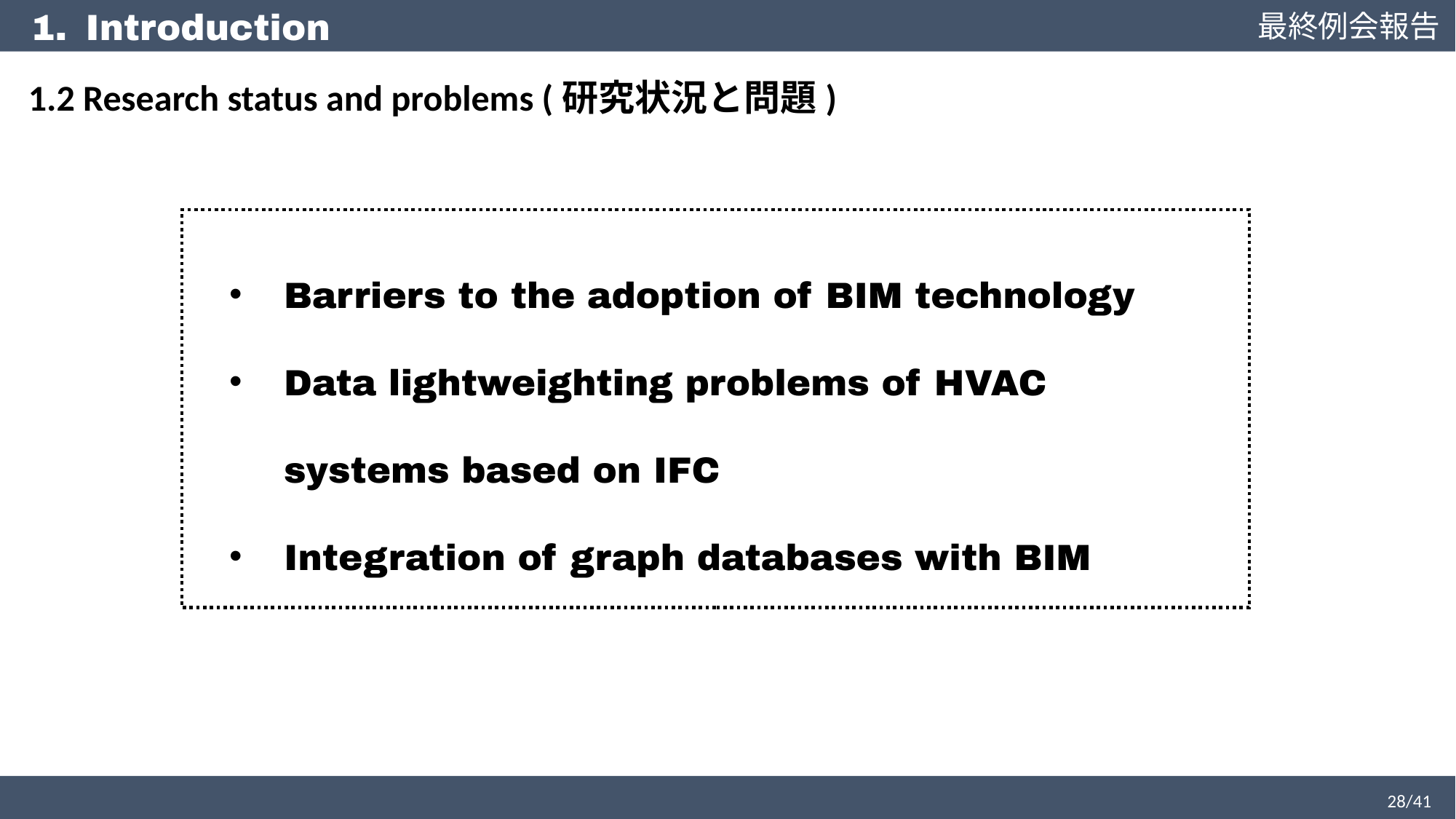

Introduction
1.2 Research status and problems (研究状況と問題)

Barriers to the adoption of BIM technology
Data lightweighting problems of HVAC systems based on IFC
Integration of graph databases with BIM